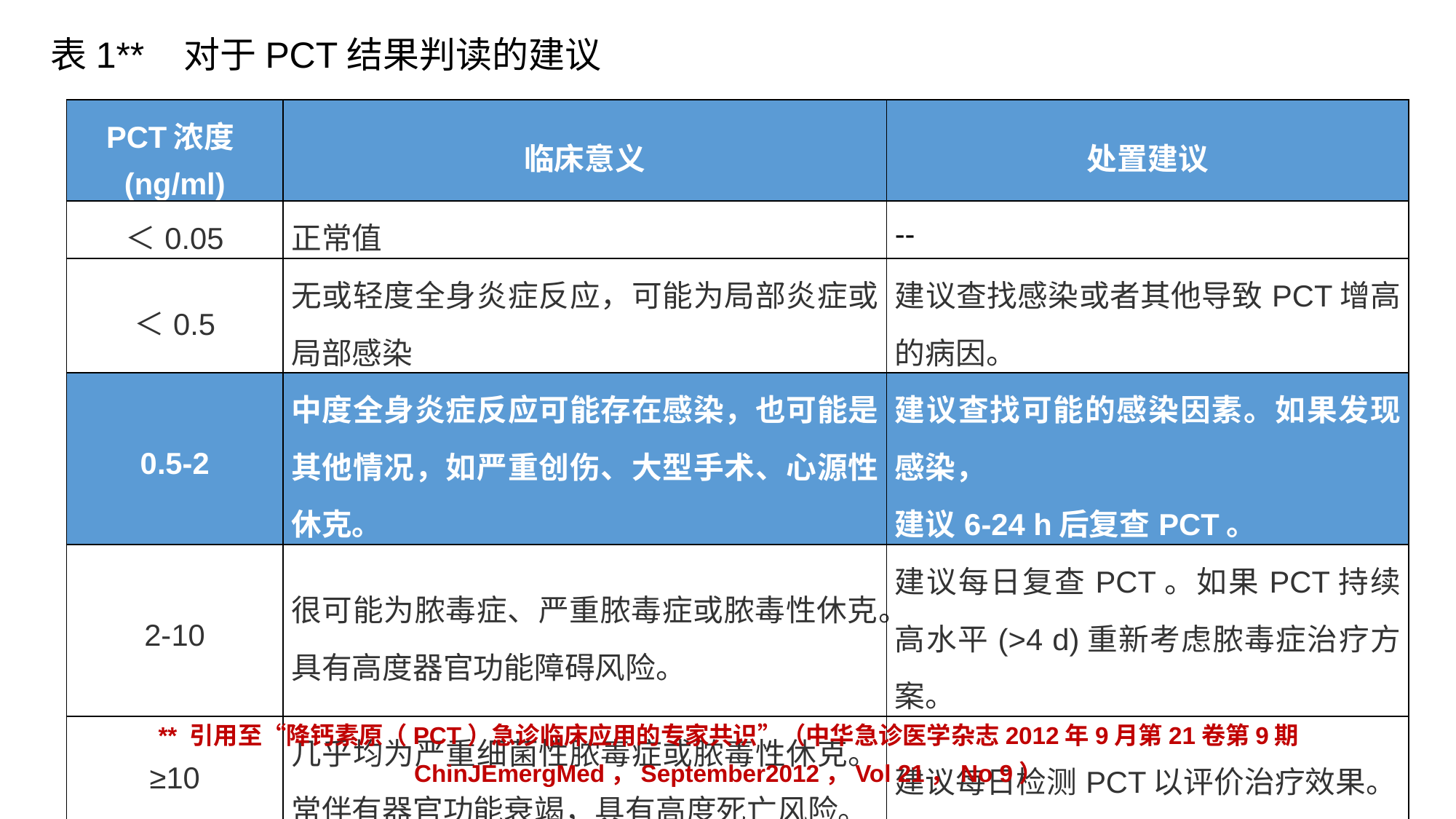

表1**   对于PCT结果判读的建议
| PCT浓度(ng/ml) | 临床意义 | 处置建议 |
| --- | --- | --- |
| ＜0.05 | 正常值 | -- |
| ＜0.5 | 无或轻度全身炎症反应，可能为局部炎症或局部感染 | 建议查找感染或者其他导致PCT增高的病因。 |
| 0.5-2 | 中度全身炎症反应可能存在感染，也可能是其他情况，如严重创伤、大型手术、心源性休克。 | 建议查找可能的感染因素。如果发现感染， 建议6-24 h后复查PCT。 |
| 2-10 | 很可能为脓毒症、严重脓毒症或脓毒性休克。具有高度器官功能障碍风险。 | 建议每日复查PCT。如果PCT持续高水平(>4 d)重新考虑脓毒症治疗方案。 |
| ≥10 | 几乎均为严重细菌性脓毒症或脓毒性休克。常伴有器官功能衰竭，具有高度死亡风险。 | 建议每日检测PCT以评价治疗效果。 |
| 注：PCT水平必须结合临床情况进行判读。应避免脱离患者具体病情而进行判读，并应考虑假阳性和假阴性的可能性。 |  |  |
** 引用至“降钙素原（PCT）急诊临床应用的专家共识”（中华急诊医学杂志2012年9月第21卷第9期
ChinJEmergMed，September2012，Vol 21，No 9）